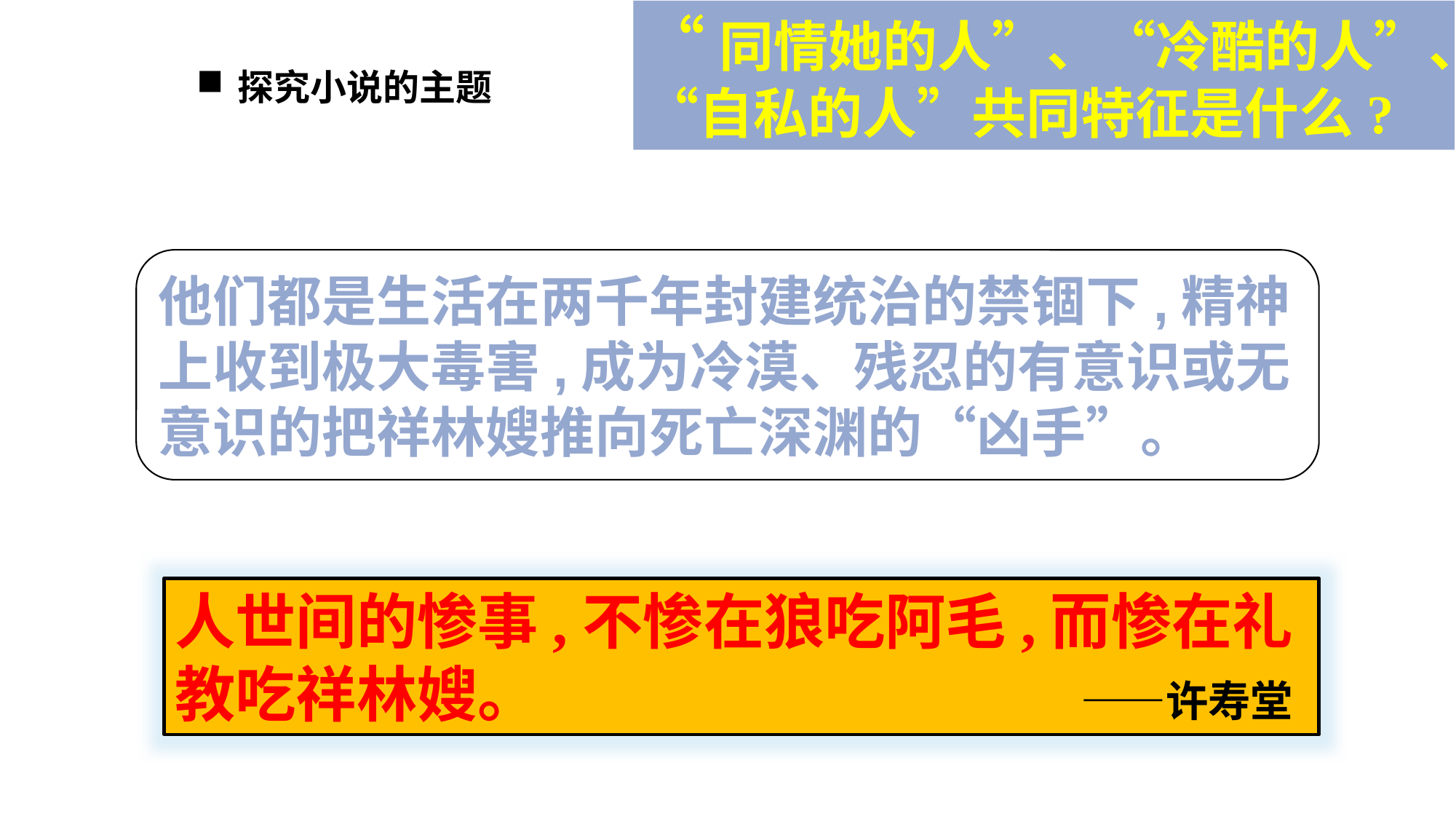

“同情她的人”、“冷酷的人”、“自私的人”共同特征是什么?
探究小说的主题
他们都是生活在两千年封建统治的禁锢下,精神上收到极大毒害,成为冷漠、残忍的有意识或无意识的把祥林嫂推向死亡深渊的“凶手”。
人世间的惨事,不惨在狼吃阿毛,而惨在礼教吃祥林嫂。                                                       ——许寿堂